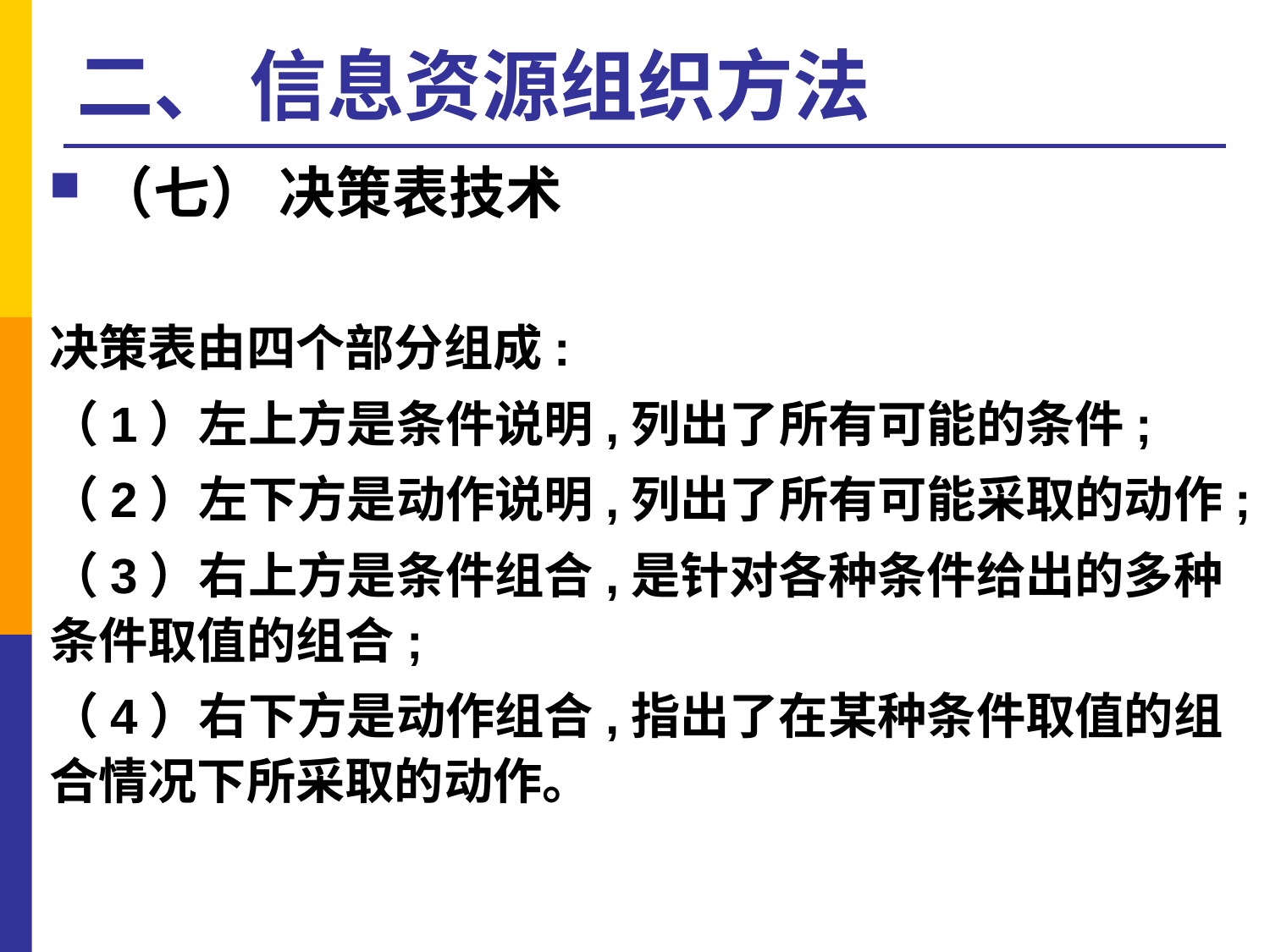

# 二、 信息资源组织方法
（七） 决策表技术

决策表由四个部分组成:
（1）左上方是条件说明,列出了所有可能的条件;
（2）左下方是动作说明,列出了所有可能采取的动作;
（3）右上方是条件组合,是针对各种条件给出的多种条件取值的组合;
（4）右下方是动作组合,指出了在某种条件取值的组合情况下所采取的动作。